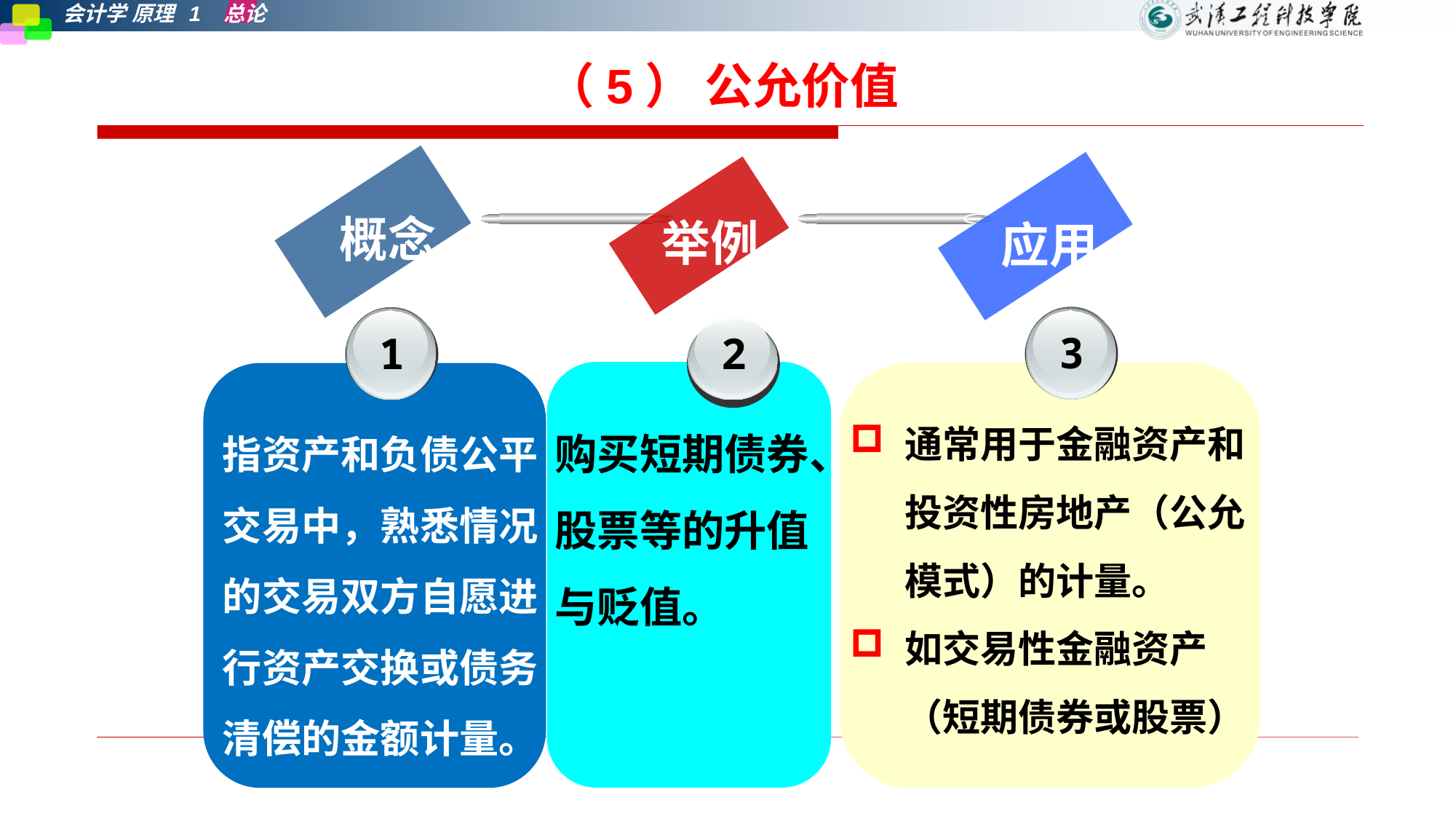

（5） 公允价值

概念
举例
应用

3
1
2

通常用于金融资产和投资性房地产（公允模式）的计量。
如交易性金融资产（短期债券或股票）
购买短期债券、股票等的升值与贬值。
指资产和负债公平交易中，熟悉情况的交易双方自愿进行资产交换或债务清偿的金额计量。